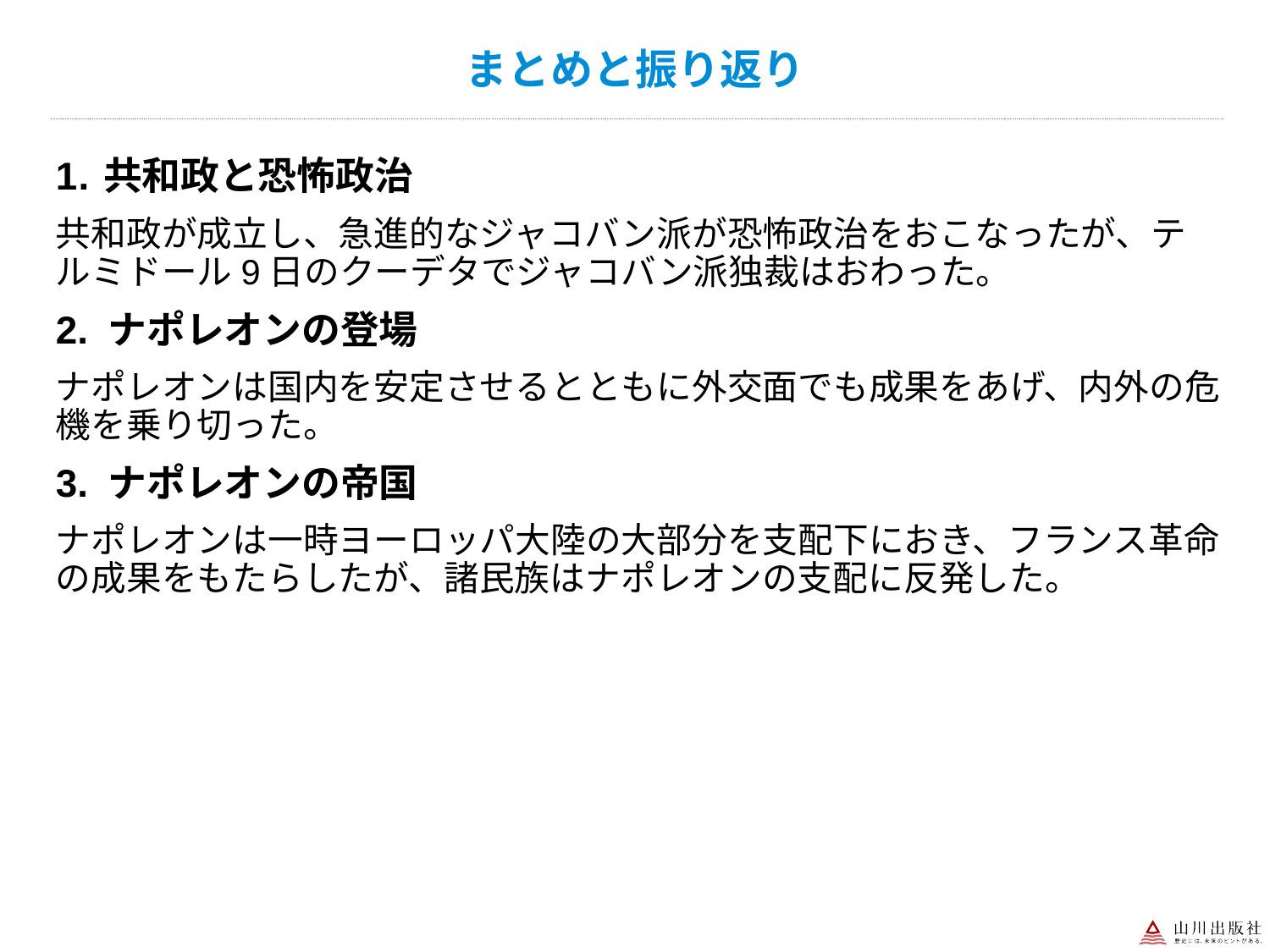

共和政と恐怖政治
共和政が成立し、急進的なジャコバン派が恐怖政治をおこなったが、テルミドール9日のクーデタでジャコバン派独裁はおわった。
2. ナポレオンの登場
ナポレオンは国内を安定させるとともに外交面でも成果をあげ、内外の危機を乗り切った。
3. ナポレオンの帝国
ナポレオンは一時ヨーロッパ大陸の大部分を支配下におき、フランス革命の成果をもたらしたが、諸民族はナポレオンの支配に反発した。